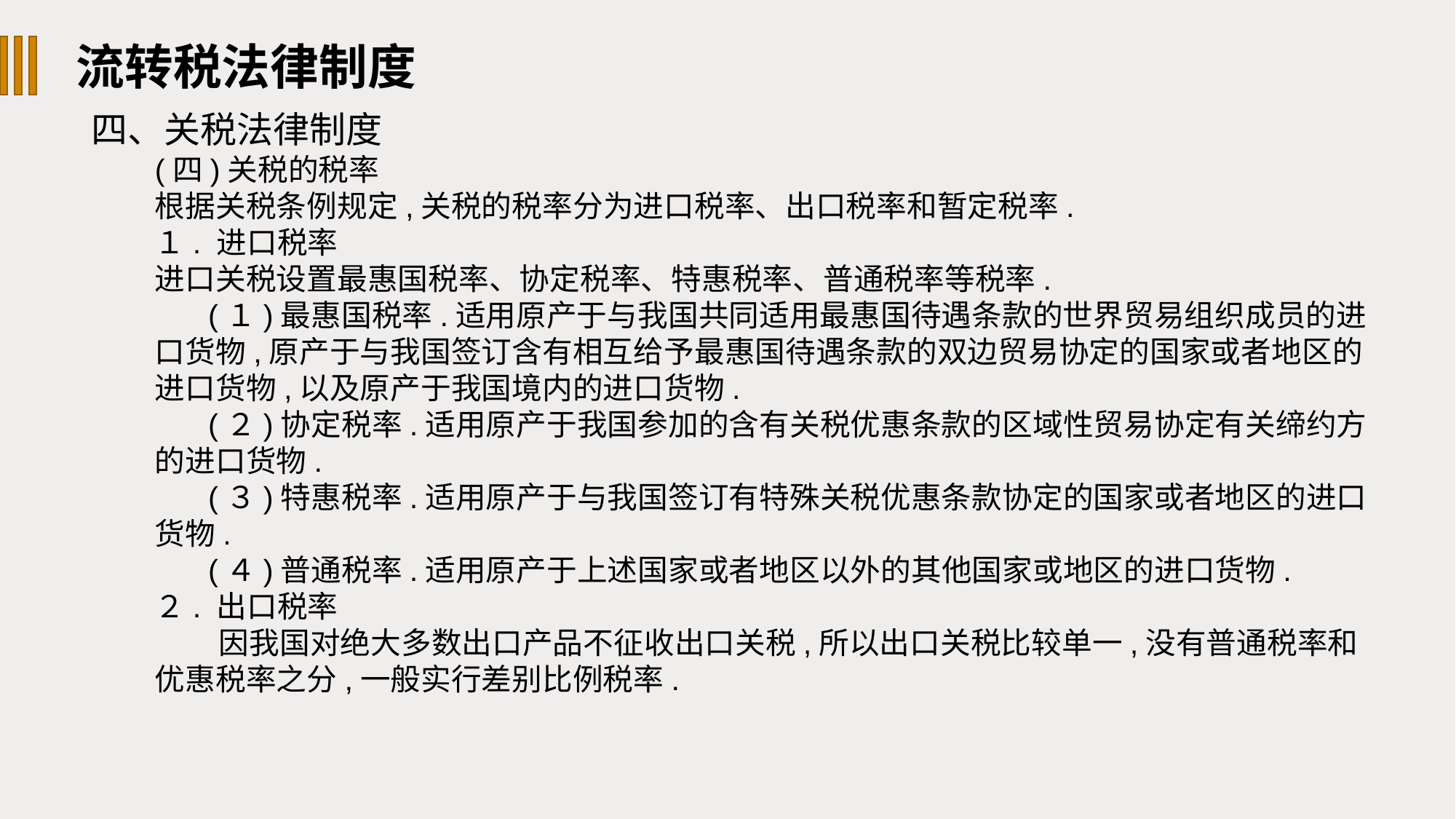

流转税法律制度

四、关税法律制度
(四)关税的税率
根据关税条例规定,关税的税率分为进口税率、出口税率和暂定税率.
１. 进口税率
进口关税设置最惠国税率、协定税率、特惠税率、普通税率等税率.
(１)最惠国税率.适用原产于与我国共同适用最惠国待遇条款的世界贸易组织成员的进口货物,原产于与我国签订含有相互给予最惠国待遇条款的双边贸易协定的国家或者地区的进口货物,以及原产于我国境内的进口货物.
(２)协定税率.适用原产于我国参加的含有关税优惠条款的区域性贸易协定有关缔约方的进口货物.
(３)特惠税率.适用原产于与我国签订有特殊关税优惠条款协定的国家或者地区的进口货物.
(４)普通税率.适用原产于上述国家或者地区以外的其他国家或地区的进口货物.
２. 出口税率
因我国对绝大多数出口产品不征收出口关税,所以出口关税比较单一,没有普通税率和优惠税率之分,一般实行差别比例税率.